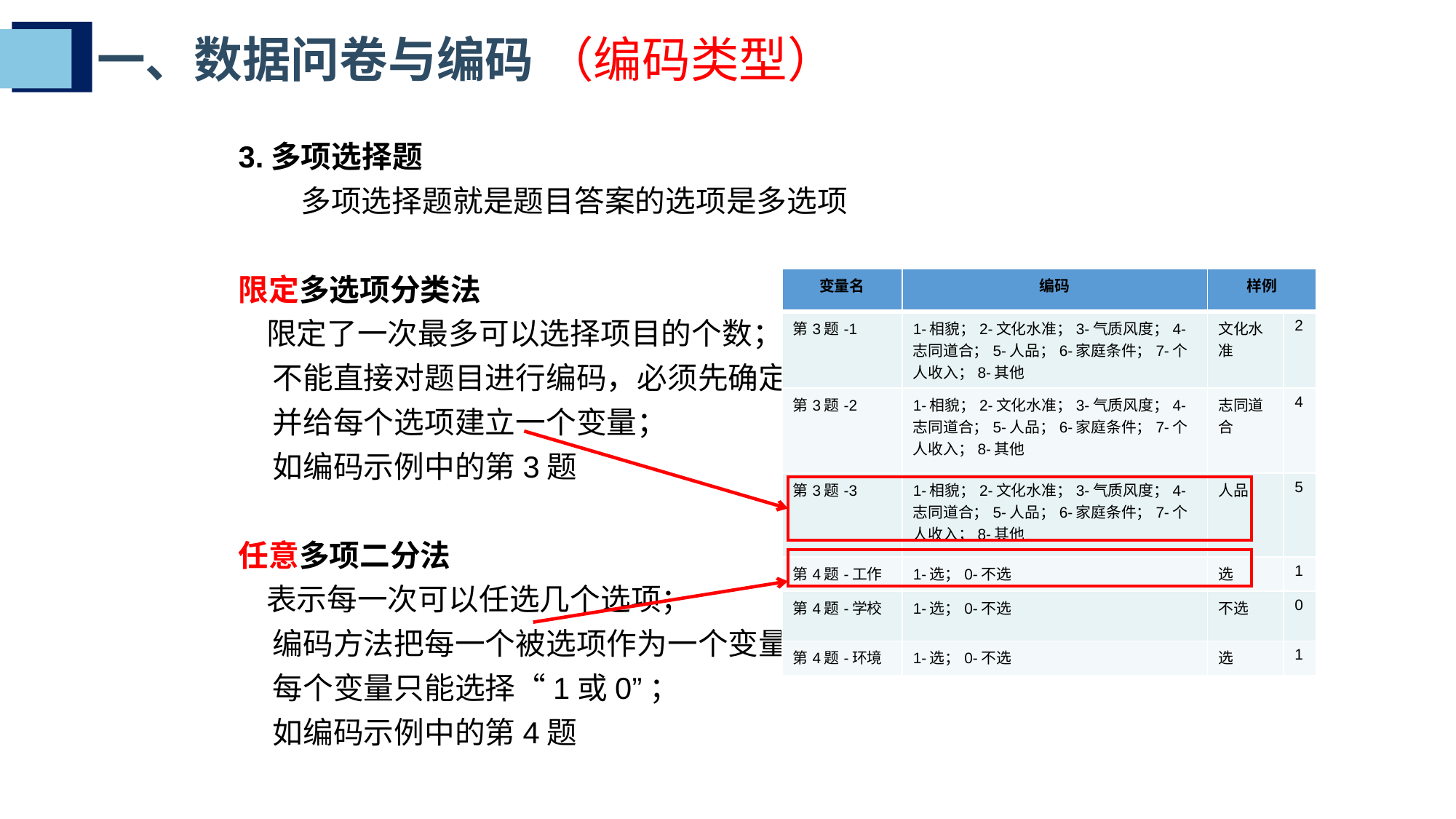

一、数据问卷与编码 （编码类型）

3.多项选择题
        多项选择题就是题目答案的选项是多选项

限定多选项分类法
   限定了一次最多可以选择项目的个数；
    不能直接对题目进行编码，必须先确定最多选择，
    并给每个选项建立一个变量；
    如编码示例中的第3题

任意多项二分法
   表示每一次可以任选几个选项；
    编码方法把每一个被选项作为一个变量来定义，
    每个变量只能选择“1或0”；
    如编码示例中的第4题
| 变量名 | 编码 | 样例 |  |
| --- | --- | --- | --- |
| 第3题-1 | 1-相貌；2-文化水准；3-气质风度；4-志同道合；5-人品；6-家庭条件；7-个人收入；8-其他 | 文化水准 | 2 |
| 第3题-2 | 1-相貌；2-文化水准；3-气质风度；4-志同道合；5-人品；6-家庭条件；7-个人收入；8-其他 | 志同道合 | 4 |
| 第3题-3 | 1-相貌；2-文化水准；3-气质风度；4-志同道合；5-人品；6-家庭条件；7-个人收入；8-其他 | 人品 | 5 |
| 第4题-工作 | 1-选；0-不选 | 选 | 1 |
| 第4题-学校 | 1-选；0-不选 | 不选 | 0 |
| 第4题-环境 | 1-选；0-不选 | 选 | 1 |

坊演套斋辆界痒棉卓鸦鲤霜鼻哦鸿摩柏眺褒架蕉儿呐诌环沁亩玖晴燃层堰第讲数据的编码录入与整理第讲数据的编码录入与整理